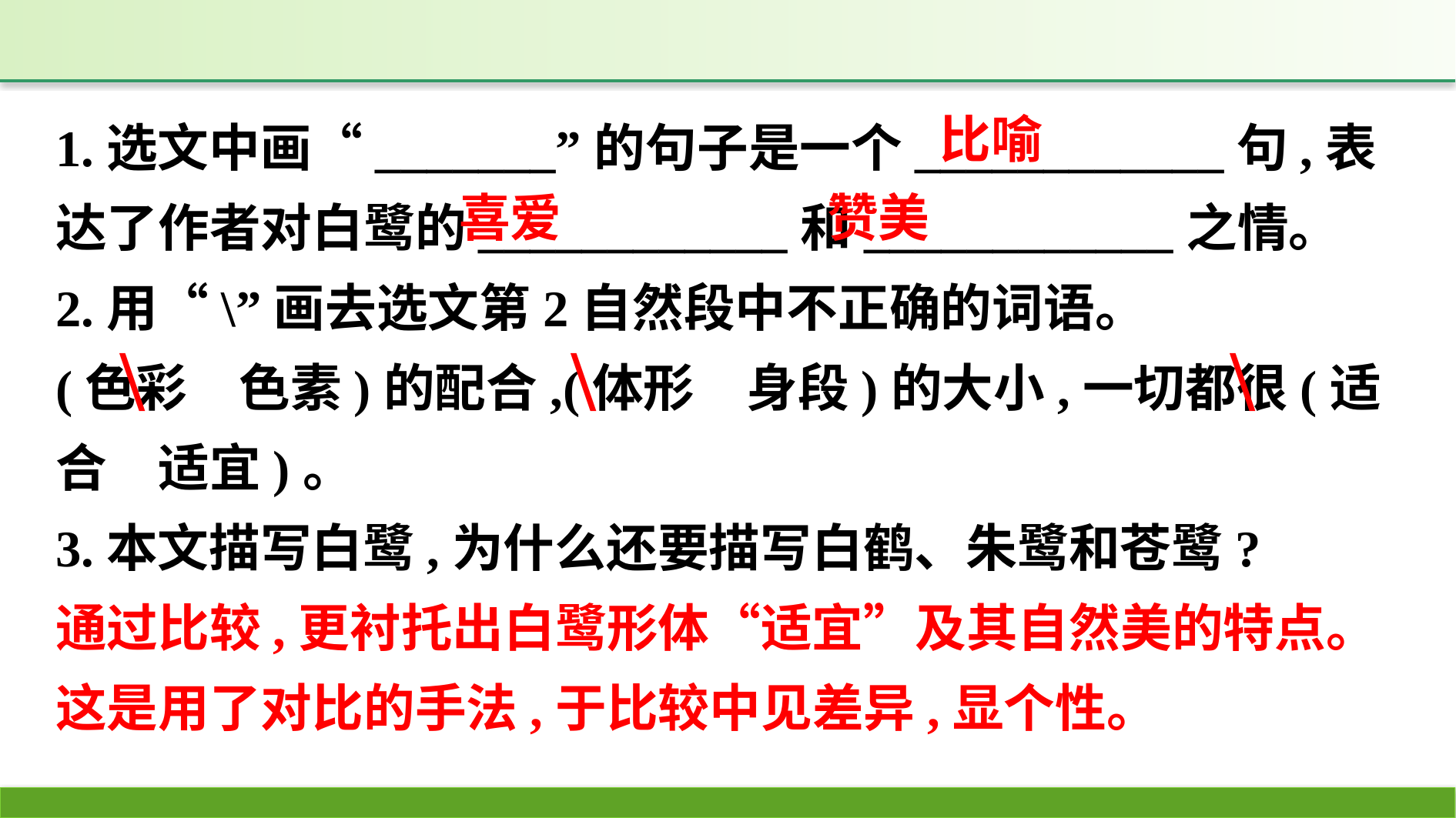

1.选文中画“_______”的句子是一个____________句,表达了作者对白鹭的____________和____________之情。
2.用“\”画去选文第2自然段中不正确的词语。
(色彩　色素)的配合,(体形　身段)的大小,一切都很(适合　适宜)。
3.本文描写白鹭,为什么还要描写白鹤、朱鹭和苍鹭?
通过比较,更衬托出白鹭形体“适宜”及其自然美的特点。这是用了对比的手法,于比较中见差异,显个性。
比喻
赞美
喜爱
\
\
\